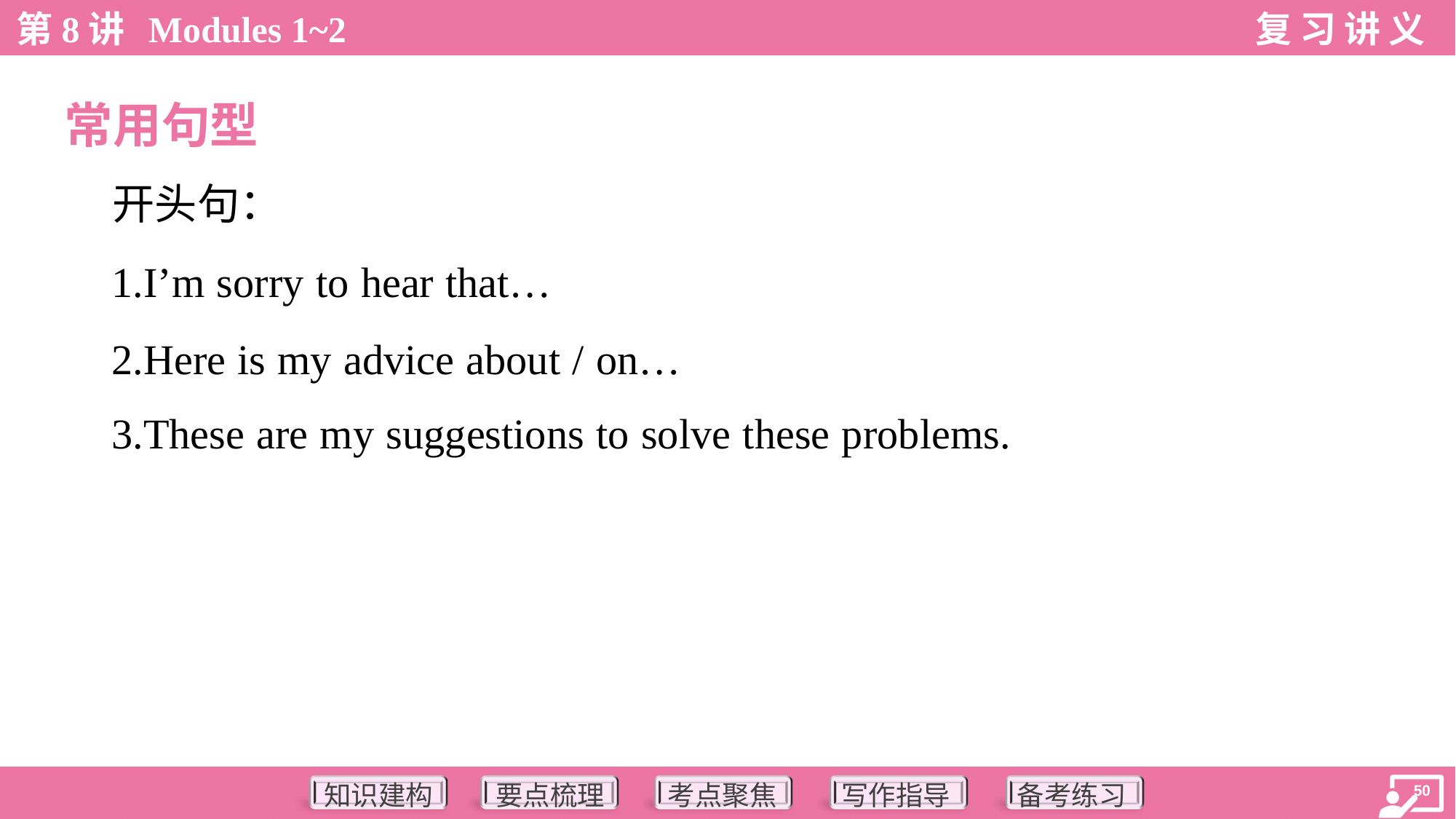

常用句型
    开头句：
    1.I’m sorry to hear that…
    2.Here is my advice about / on…
    3.These are my suggestions to solve these problems.